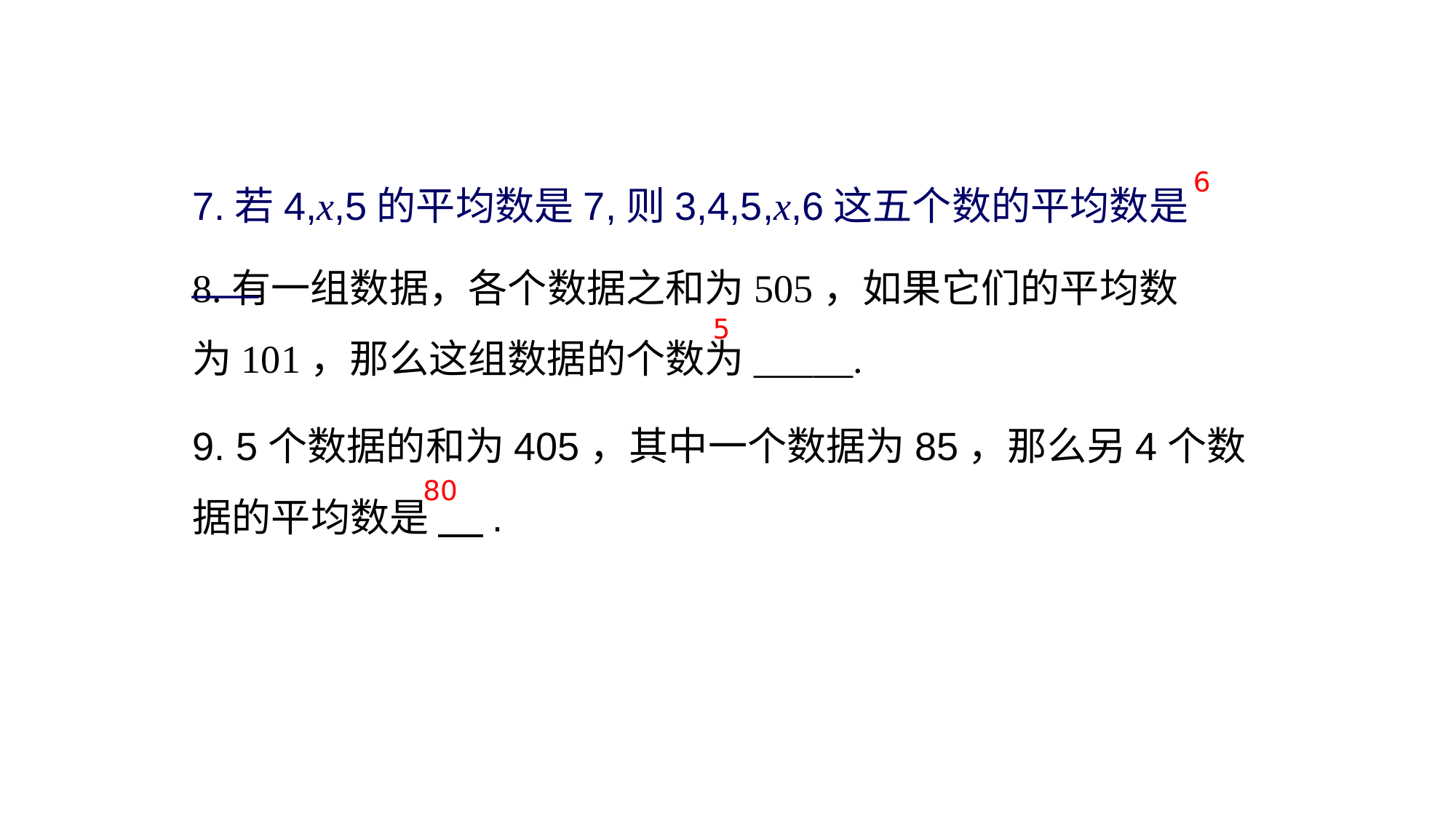

6
7.若4,x,5的平均数是7,则3,4,5,x,6这五个数的平均数是___
8.有一组数据，各个数据之和为505，如果它们的平均数为101，那么这组数据的个数为_____.
5
9. 5个数据的和为405，其中一个数据为85，那么另4个数据的平均数是      .
80